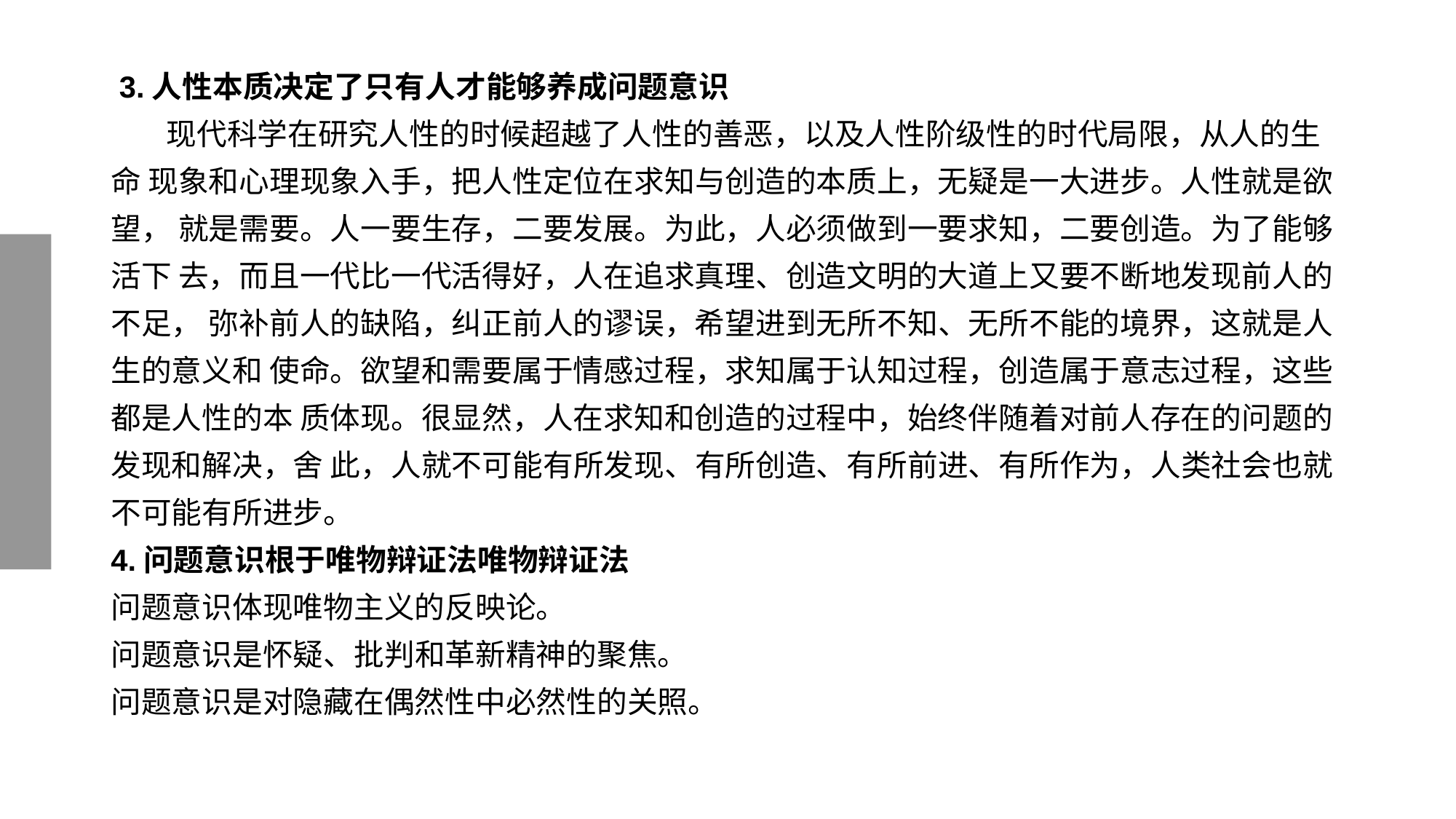

# 3.人性本质决定了只有人才能够养成问题意识 现代科学在研究人性的时候超越了人性的善恶，以及人性阶级性的时代局限，从人的生命 现象和心理现象入手，把人性定位在求知与创造的本质上，无疑是一大进步。人性就是欲望， 就是需要。人一要生存，二要发展。为此，人必须做到一要求知，二要创造。为了能够活下 去，而且一代比一代活得好，人在追求真理、创造文明的大道上又要不断地发现前人的不足， 弥补前人的缺陷，纠正前人的谬误，希望进到无所不知、无所不能的境界，这就是人生的意义和 使命。欲望和需要属于情感过程，求知属于认知过程，创造属于意志过程，这些都是人性的本 质体现。很显然，人在求知和创造的过程中，始终伴随着对前人存在的问题的发现和解决，舍 此，人就不可能有所发现、有所创造、有所前进、有所作为，人类社会也就不可能有所进步。 4.问题意识根于唯物辩证法唯物辩证法 问题意识体现唯物主义的反映论。 问题意识是怀疑、批判和革新精神的聚焦。 问题意识是对隐藏在偶然性中必然性的关照。